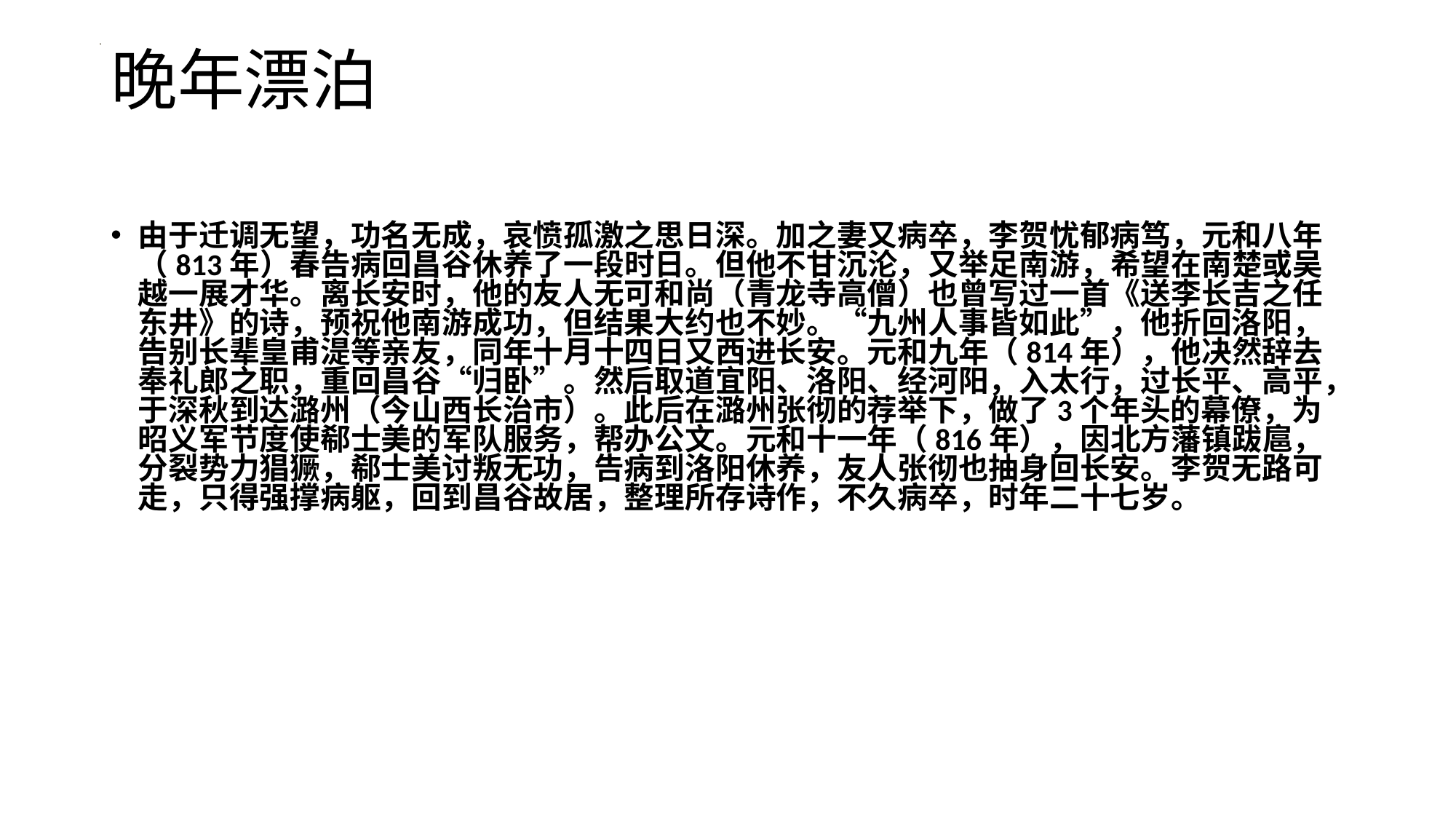

# 晚年漂泊
由于迁调无望，功名无成，哀愤孤激之思日深。加之妻又病卒，李贺忧郁病笃，元和八年（813年）春告病回昌谷休养了一段时日。但他不甘沉沦，又举足南游，希望在南楚或吴越一展才华。离长安时，他的友人无可和尚（青龙寺高僧）也曾写过一首《送李长吉之任东井》的诗，预祝他南游成功，但结果大约也不妙。“九州人事皆如此”，他折回洛阳，告别长辈皇甫湜等亲友，同年十月十四日又西进长安。元和九年（814年），他决然辞去奉礼郎之职，重回昌谷“归卧”。然后取道宜阳、洛阳、经河阳，入太行，过长平、高平，于深秋到达潞州（今山西长治市）。此后在潞州张彻的荐举下，做了3个年头的幕僚，为昭义军节度使郗士美的军队服务，帮办公文。元和十一年（816年），因北方藩镇跋扈，分裂势力猖獗，郗士美讨叛无功，告病到洛阳休养，友人张彻也抽身回长安。李贺无路可走，只得强撑病躯，回到昌谷故居，整理所存诗作，不久病卒，时年二十七岁。